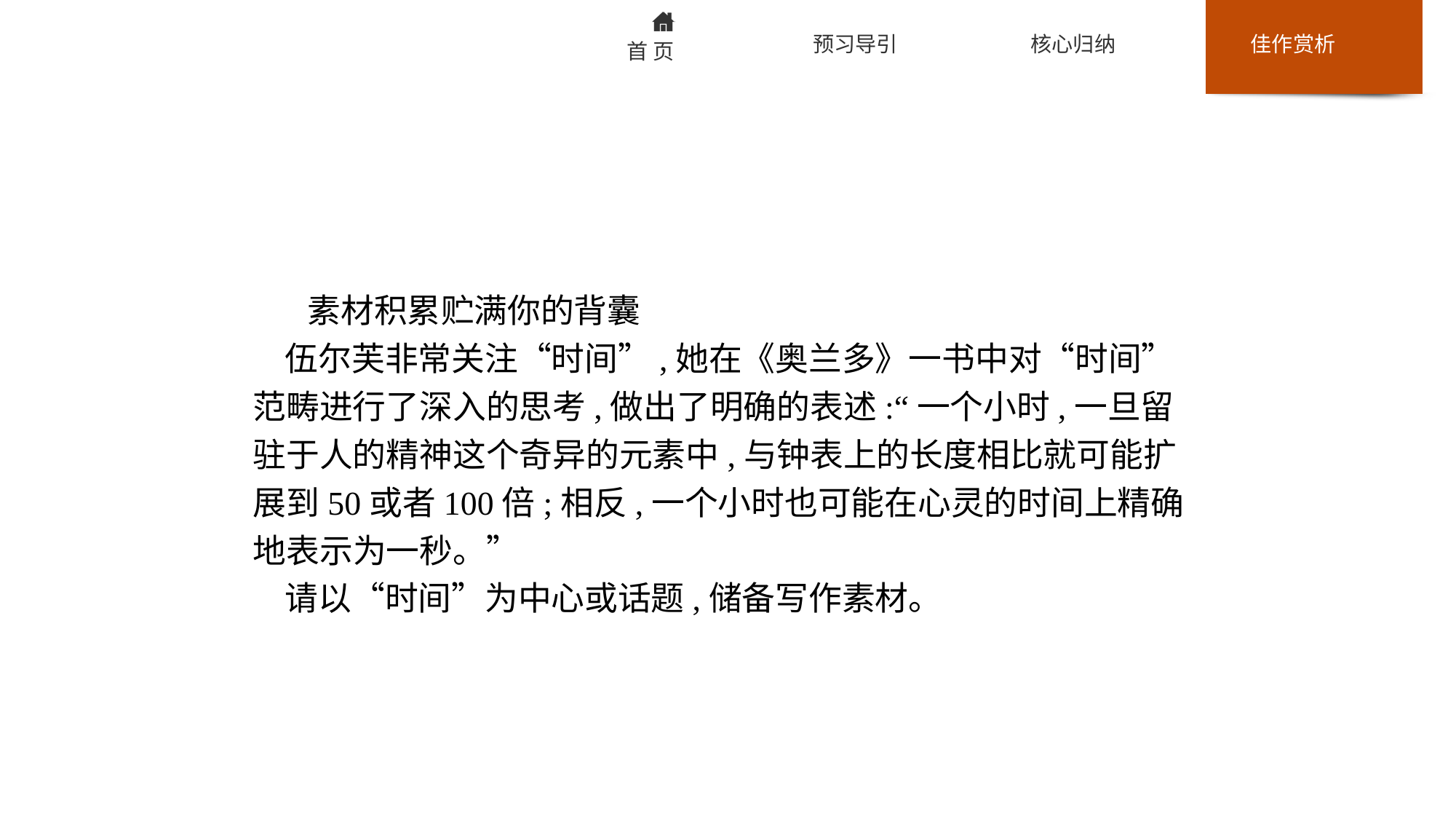

素材积累贮满你的背囊
伍尔芙非常关注“时间”,她在《奥兰多》一书中对“时间”范畴进行了深入的思考,做出了明确的表述:“一个小时,一旦留驻于人的精神这个奇异的元素中,与钟表上的长度相比就可能扩展到50或者100倍;相反,一个小时也可能在心灵的时间上精确地表示为一秒。”
请以“时间”为中心或话题,储备写作素材。